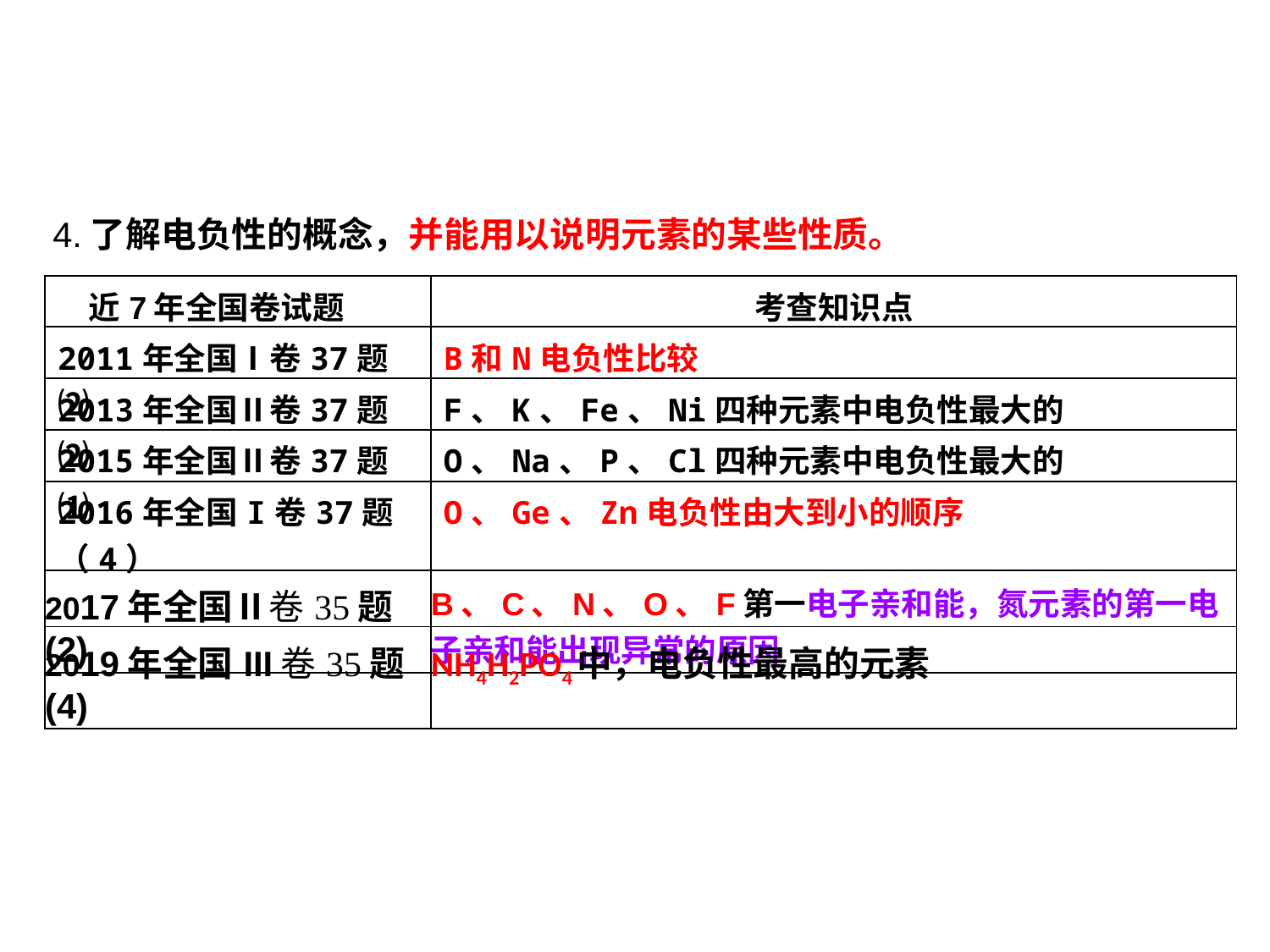

4.了解电负性的概念，并能用以说明元素的某些性质。
| 近7年全国卷试题 | 考查知识点 |
| --- | --- |
| 2011年全国Ⅰ卷37题⑵ | B和N电负性比较 |
| 2013年全国Ⅱ卷37题⑵ | F、K、Fe、Ni四种元素中电负性最大的 |
| 2015年全国Ⅱ卷37题⑴ | O、Na、P、Cl四种元素中电负性最大的 |
| 2016年全国I卷37题（4） | O、Ge、Zn电负性由大到小的顺序 |
| 2017年全国Ⅱ卷35题(2) | B、C、N、O、F第一电子亲和能，氮元素的第一电子亲和能出现异常的原因 |
| 2019年全国III卷35题(4) | NH4H2PO4中，电负性最高的元素 |
| --- | --- |